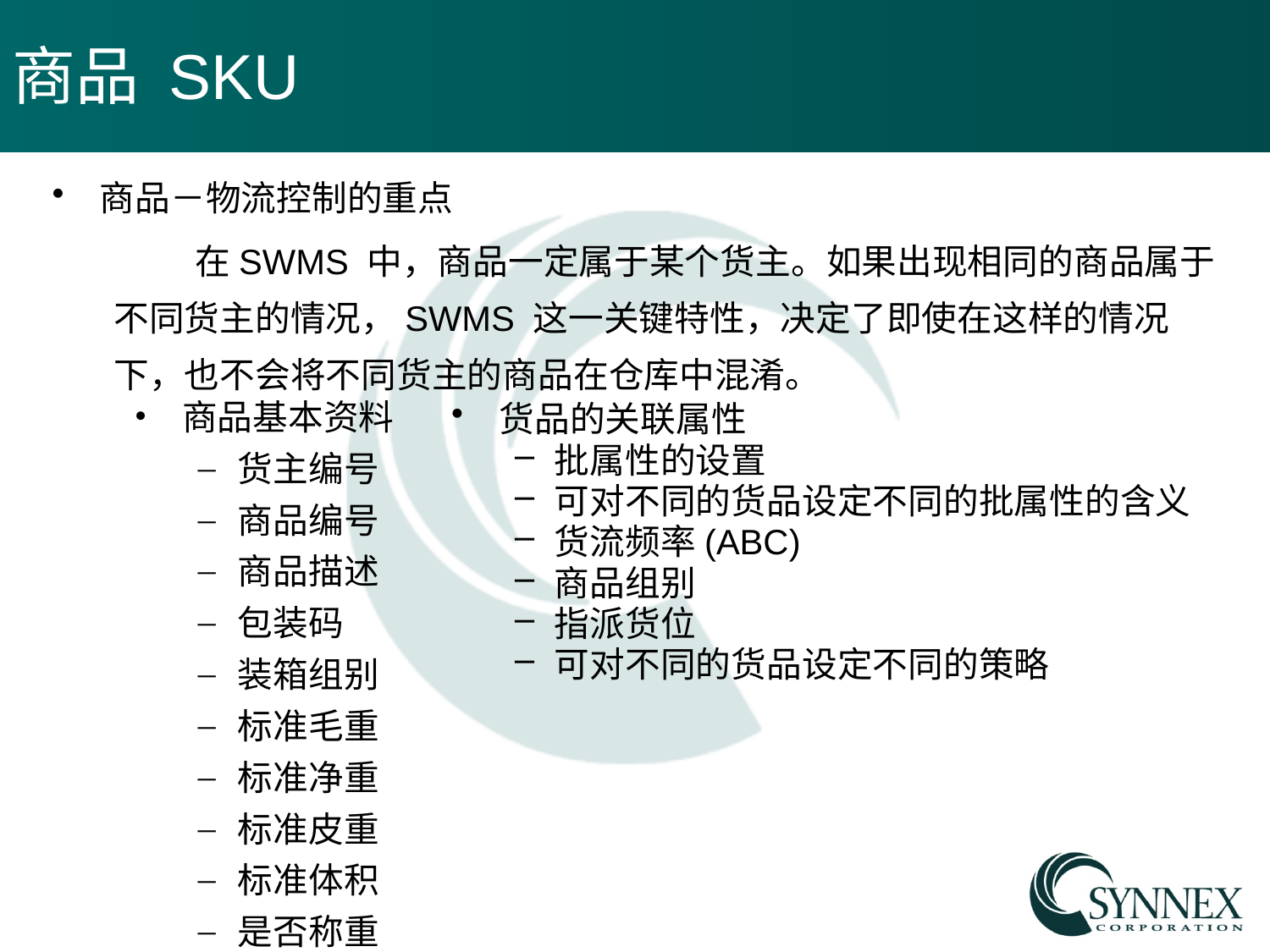

# 商品 SKU
商品－物流控制的重点
在SWMS 中，商品一定属于某个货主。如果出现相同的商品属于不同货主的情况，SWMS 这一关键特性，决定了即使在这样的情况下，也不会将不同货主的商品在仓库中混淆。
商品基本资料
货主编号
商品编号
商品描述
包装码
装箱组别
标准毛重
标准净重
标准皮重
标准体积
是否称重
货品的关联属性
批属性的设置
可对不同的货品设定不同的批属性的含义
货流频率(ABC)
商品组别
指派货位
可对不同的货品设定不同的策略